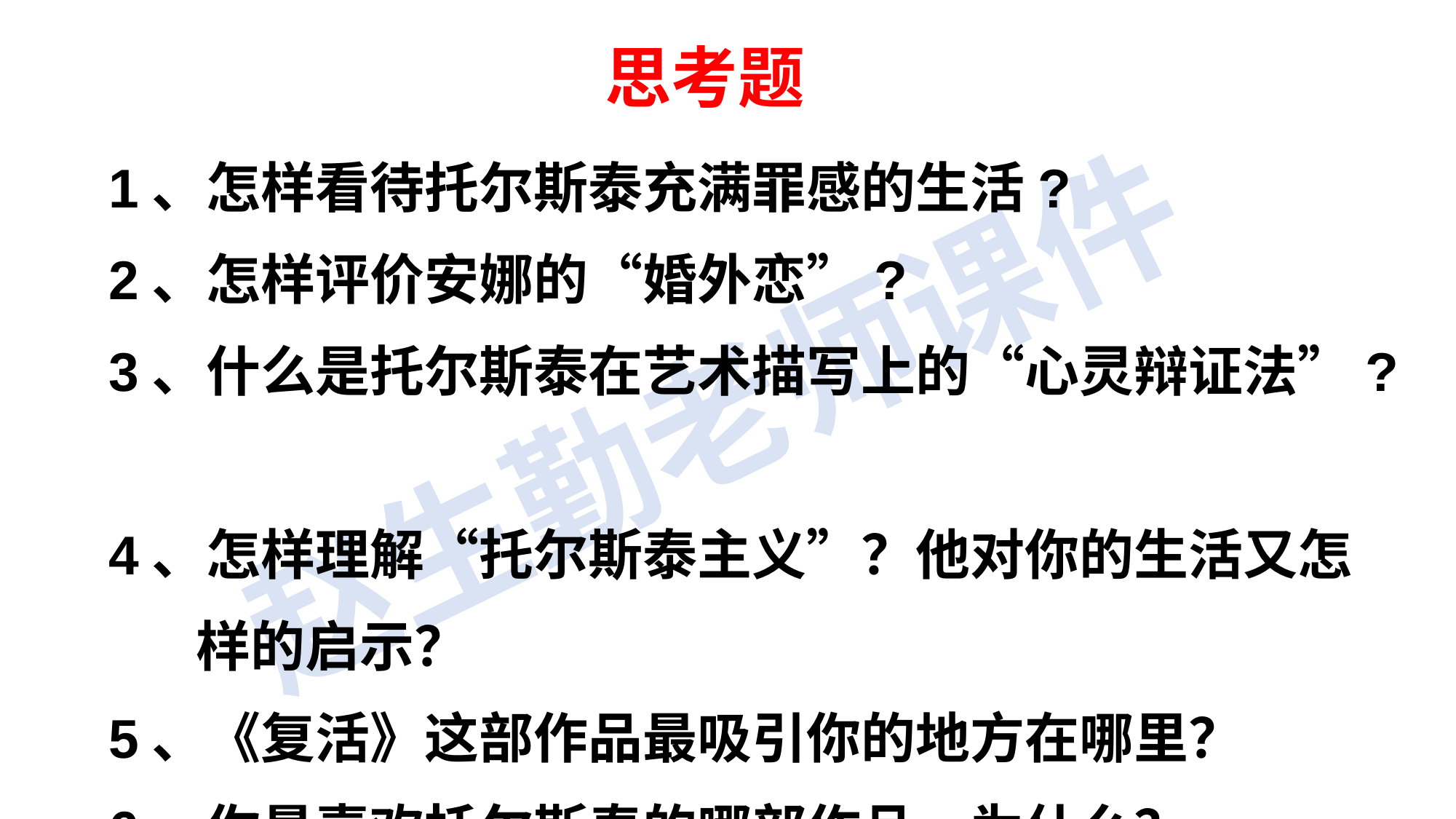

思考题
1、怎样看待托尔斯泰充满罪感的生活?
2、怎样评价安娜的“婚外恋”?
3、什么是托尔斯泰在艺术描写上的“心灵辩证法”?
4、怎样理解“托尔斯泰主义”？他对你的生活又怎
      样的启示？
5、《复活》这部作品最吸引你的地方在哪里？
6、你最喜欢托尔斯泰的哪部作品，为什么？